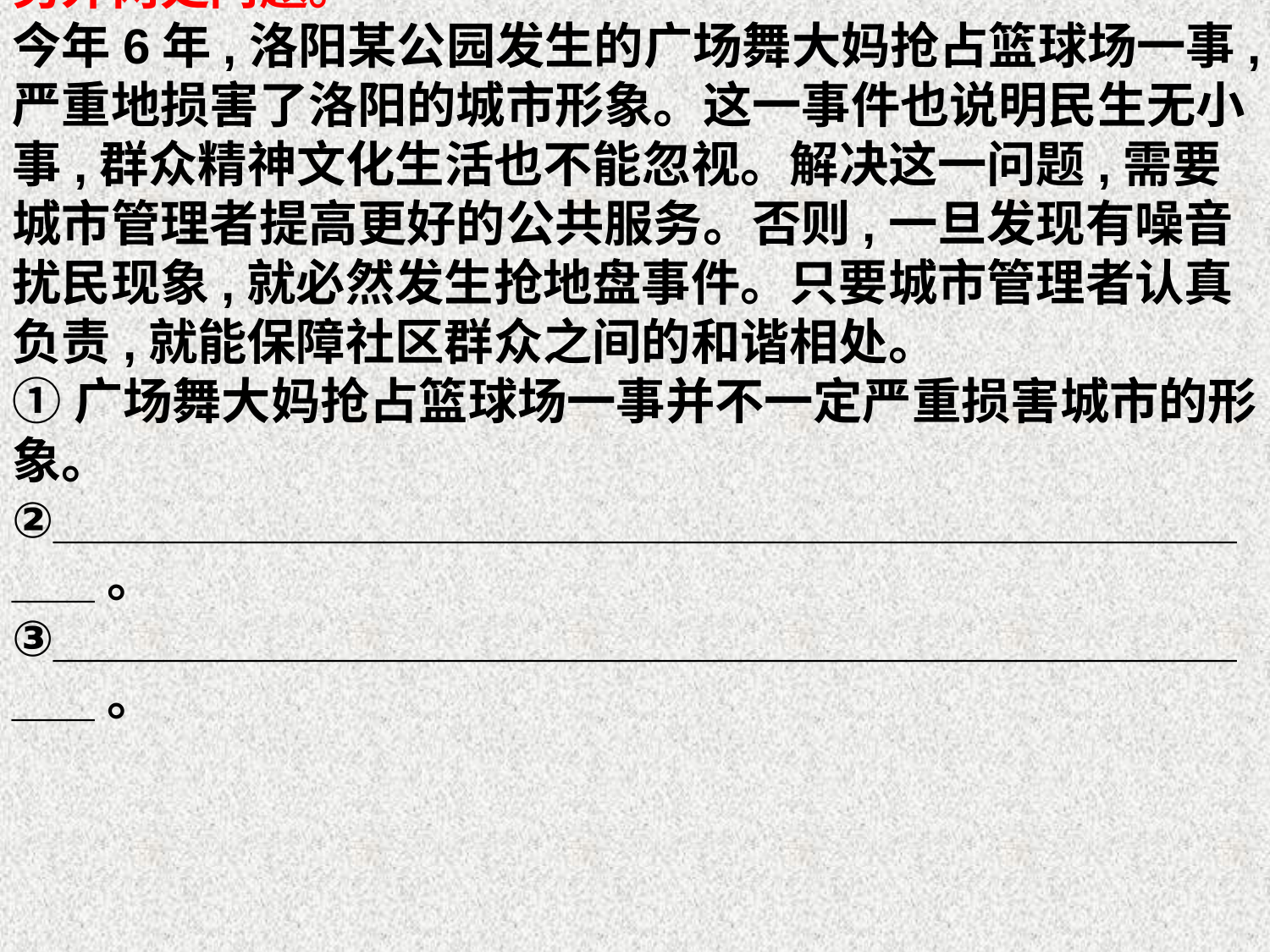

9. 下面文段有三处推断存在问题,请参照①的方式,说明另外两处问题。
今年6年,洛阳某公园发生的广场舞大妈抢占篮球场一事,严重地损害了洛阳的城市形象。这一事件也说明民生无小事,群众精神文化生活也不能忽视。解决这一问题,需要城市管理者提高更好的公共服务。否则,一旦发现有噪音扰民现象,就必然发生抢地盘事件。只要城市管理者认真负责,就能保障社区群众之间的和谐相处。
①广场舞大妈抢占篮球场一事并不一定严重损害城市的形象。
②______________________________________________。
③______________________________________________。